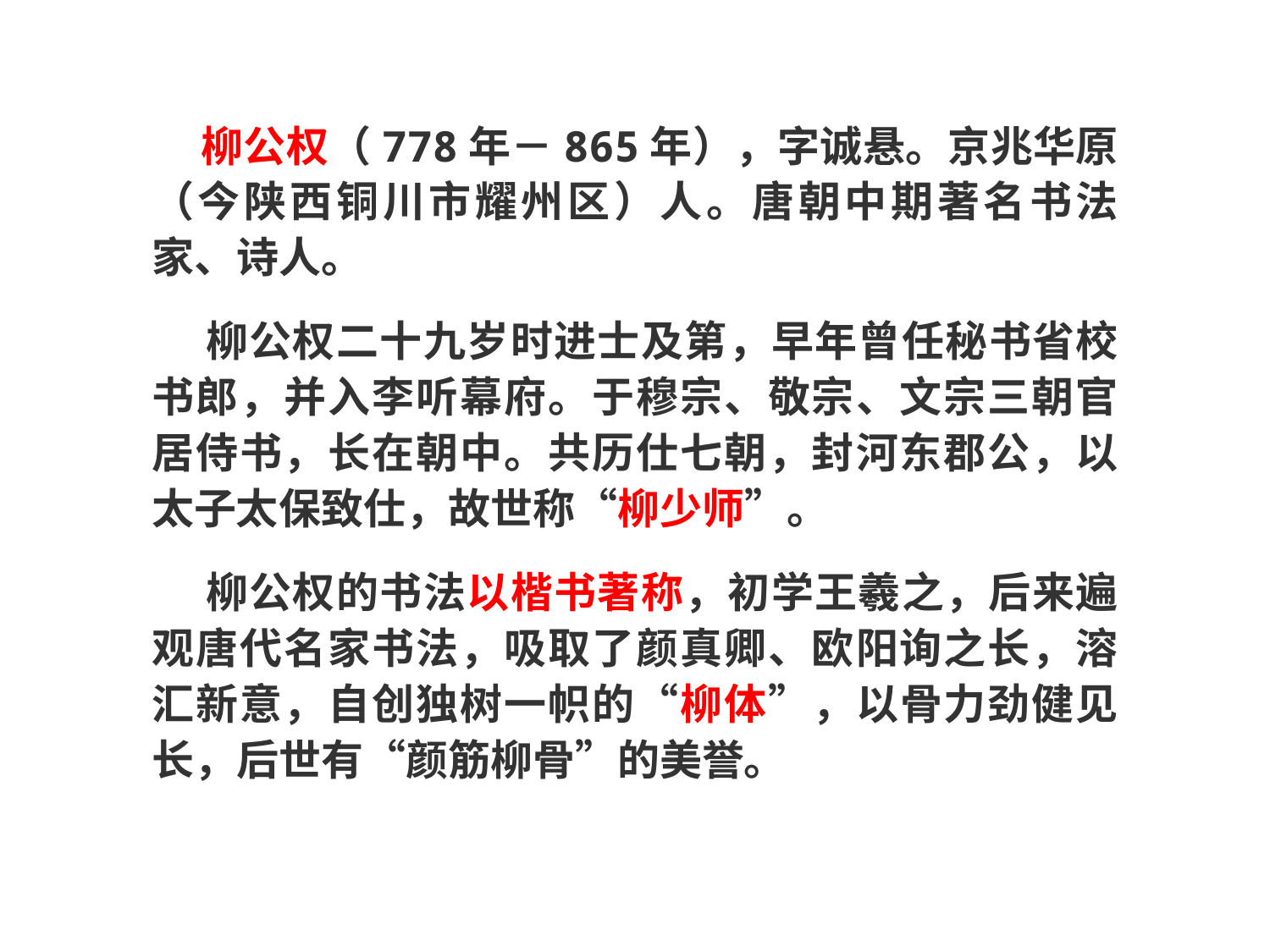

柳公权（778年－865年），字诚悬。京兆华原（今陕西铜川市耀州区）人。唐朝中期著名书法家、诗人。

    柳公权二十九岁时进士及第，早年曾任秘书省校书郎，并入李听幕府。于穆宗、敬宗、文宗三朝官居侍书，长在朝中。共历仕七朝，封河东郡公，以太子太保致仕，故世称“柳少师”。

    柳公权的书法以楷书著称，初学王羲之，后来遍观唐代名家书法，吸取了颜真卿、欧阳询之长，溶汇新意，自创独树一帜的“柳体”，以骨力劲健见长，后世有“颜筋柳骨”的美誉。